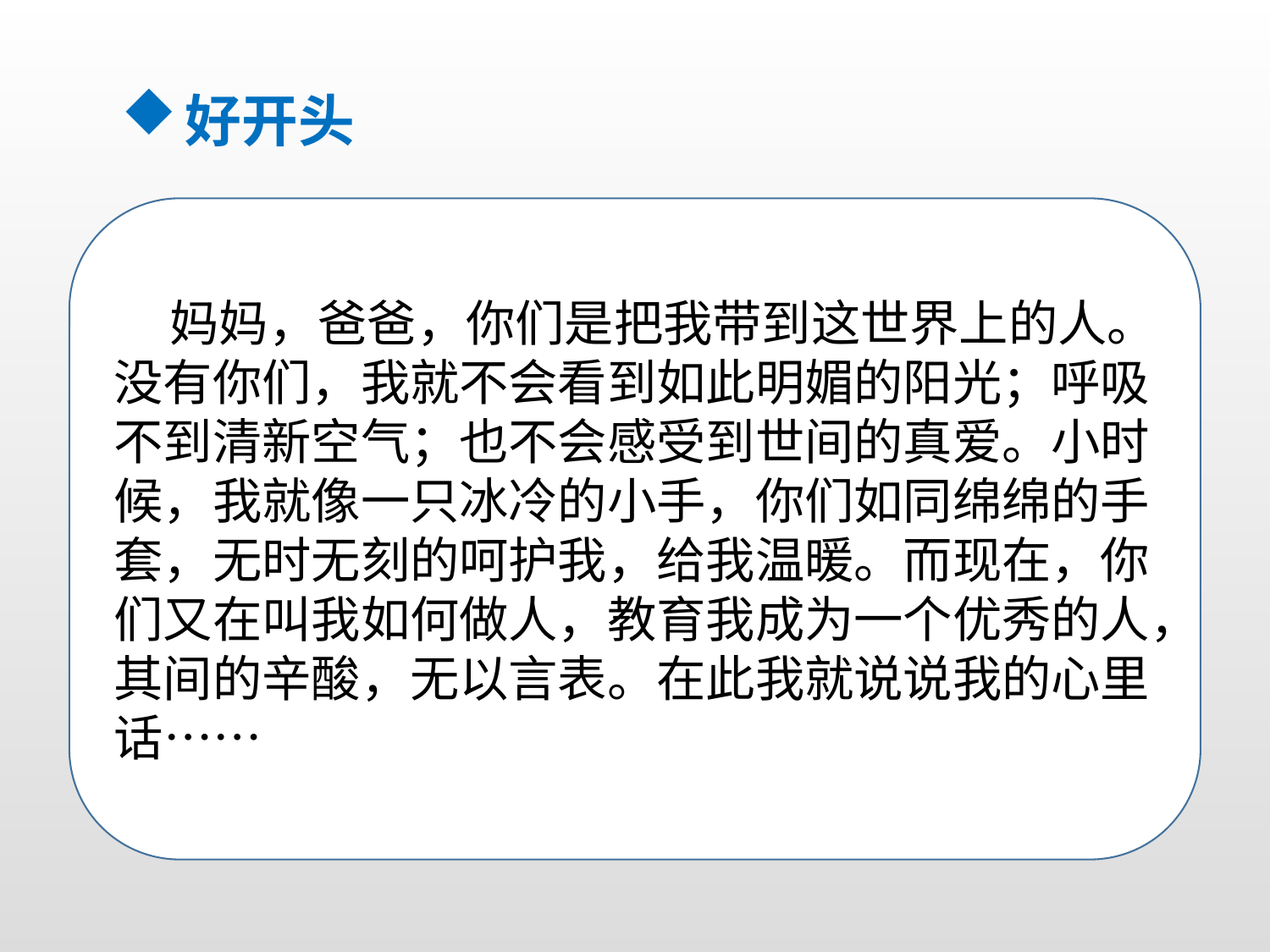

好开头
    妈妈，爸爸，你们是把我带到这世界上的人。没有你们，我就不会看到如此明媚的阳光；呼吸不到清新空气；也不会感受到世间的真爱。小时候，我就像一只冰冷的小手，你们如同绵绵的手套，无时无刻的呵护我，给我温暖。而现在，你们又在叫我如何做人，教育我成为一个优秀的人，其间的辛酸，无以言表。在此我就说说我的心里话……